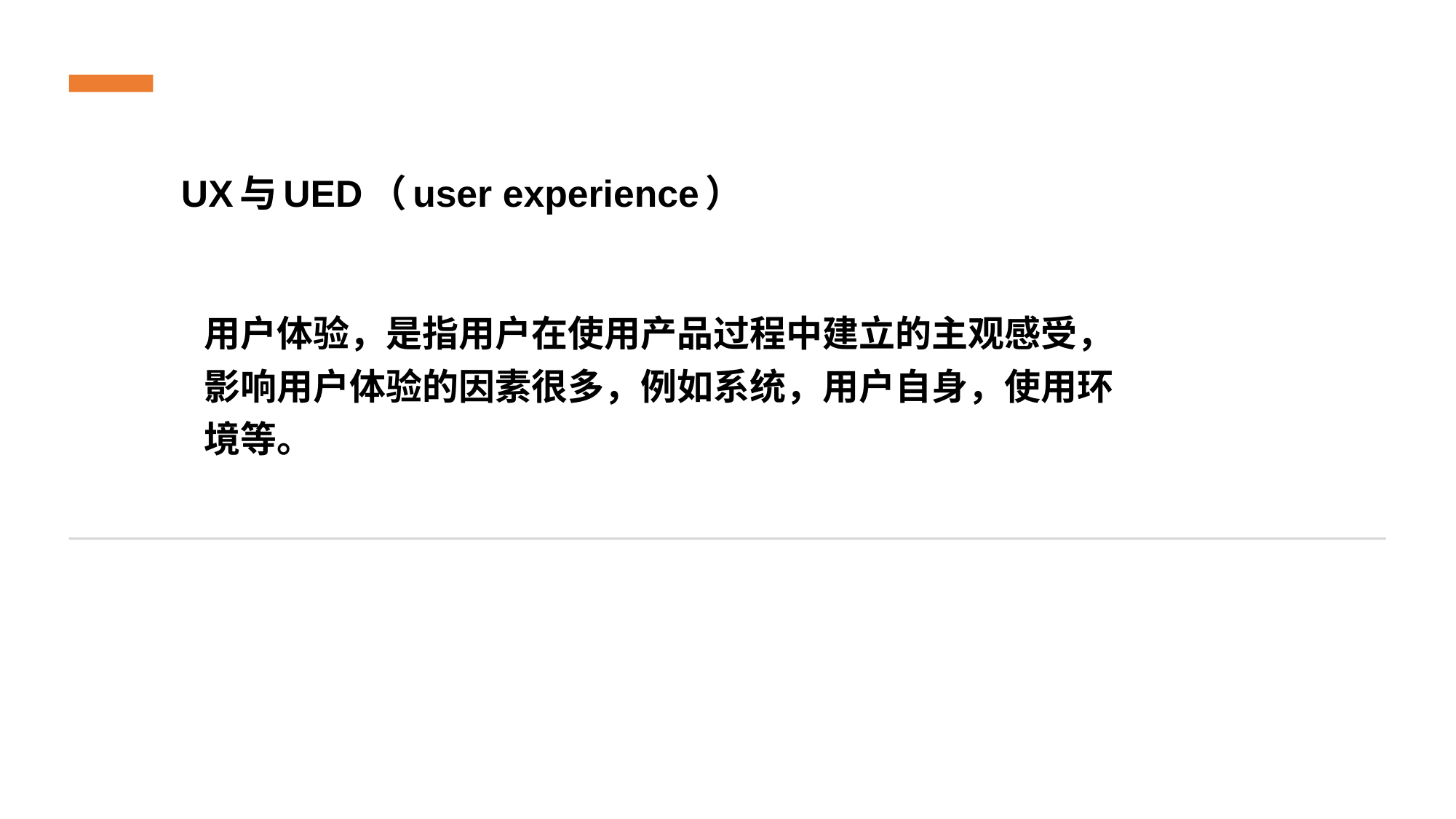

UX与UED（user experience）
用户体验，是指用户在使用产品过程中建立的主观感受，
影响用户体验的因素很多，例如系统，用户自身，使用环
境等。